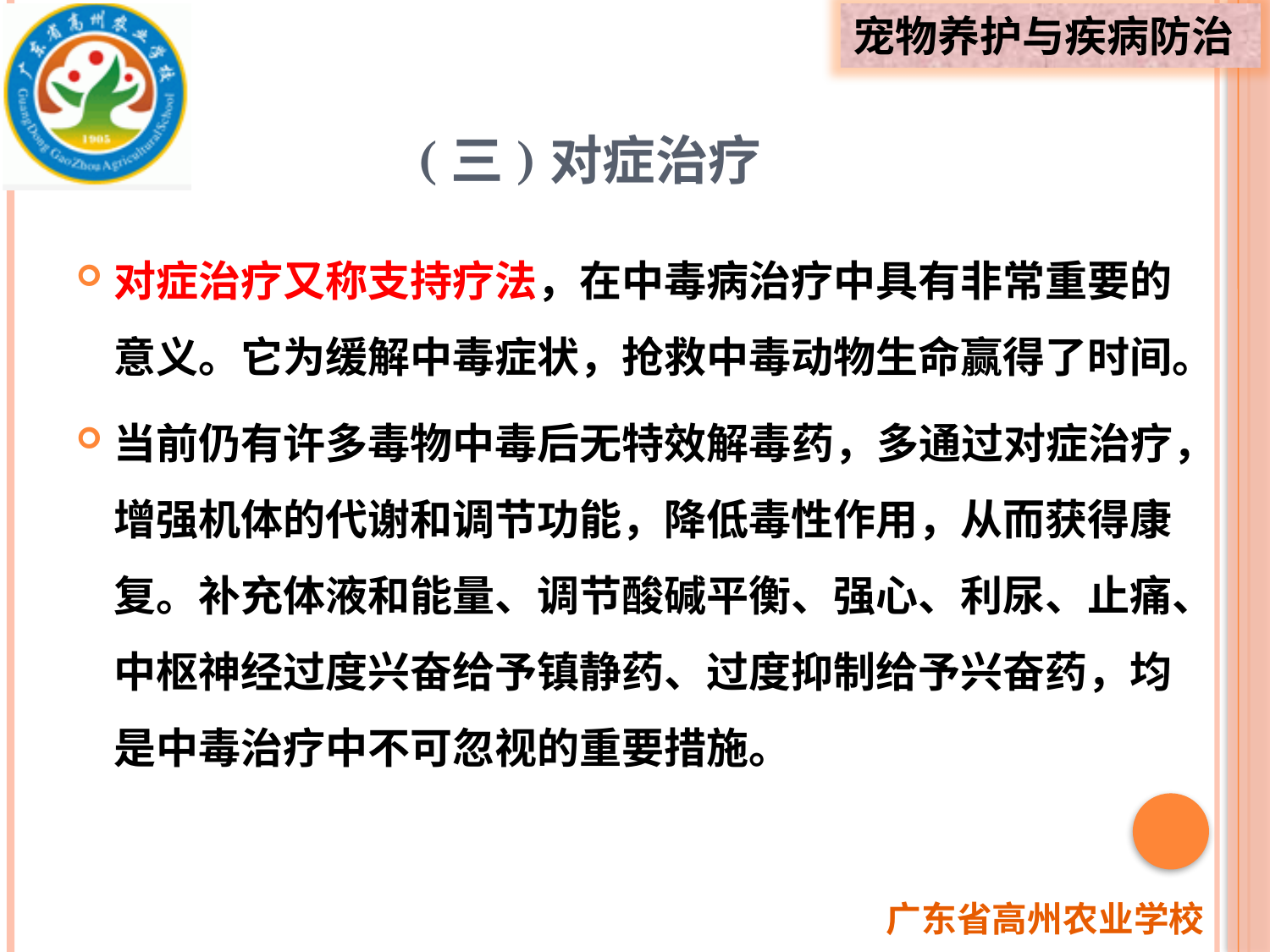

# (三)对症治疗
对症治疗又称支持疗法，在中毒病治疗中具有非常重要的意义。它为缓解中毒症状，抢救中毒动物生命赢得了时间。
当前仍有许多毒物中毒后无特效解毒药，多通过对症治疗，增强机体的代谢和调节功能，降低毒性作用，从而获得康复。补充体液和能量、调节酸碱平衡、强心、利尿、止痛、中枢神经过度兴奋给予镇静药、过度抑制给予兴奋药，均是中毒治疗中不可忽视的重要措施。